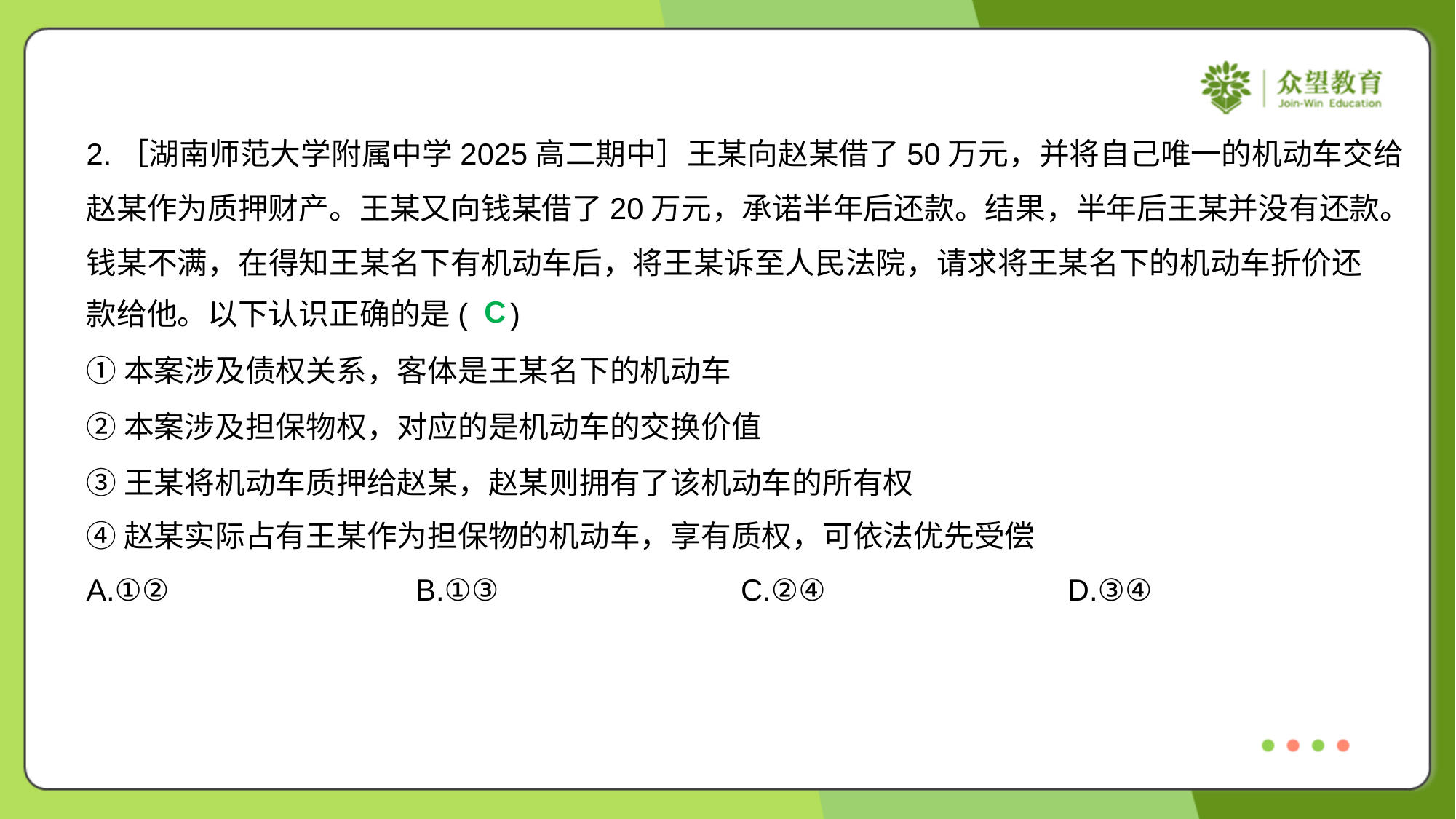

2.［湖南师范大学附属中学2025高二期中］王某向赵某借了50万元，并将自己唯一的机动车交给
赵某作为质押财产。王某又向钱某借了20万元，承诺半年后还款。结果，半年后王某并没有还款。
钱某不满，在得知王某名下有机动车后，将王某诉至人民法院，请求将王某名下的机动车折价还
款给他。以下认识正确的是(     )
C
①本案涉及债权关系，客体是王某名下的机动车
②本案涉及担保物权，对应的是机动车的交换价值
③王某将机动车质押给赵某，赵某则拥有了该机动车的所有权
④赵某实际占有王某作为担保物的机动车，享有质权，可依法优先受偿
A.①②	B.①③	C.②④	D.③④